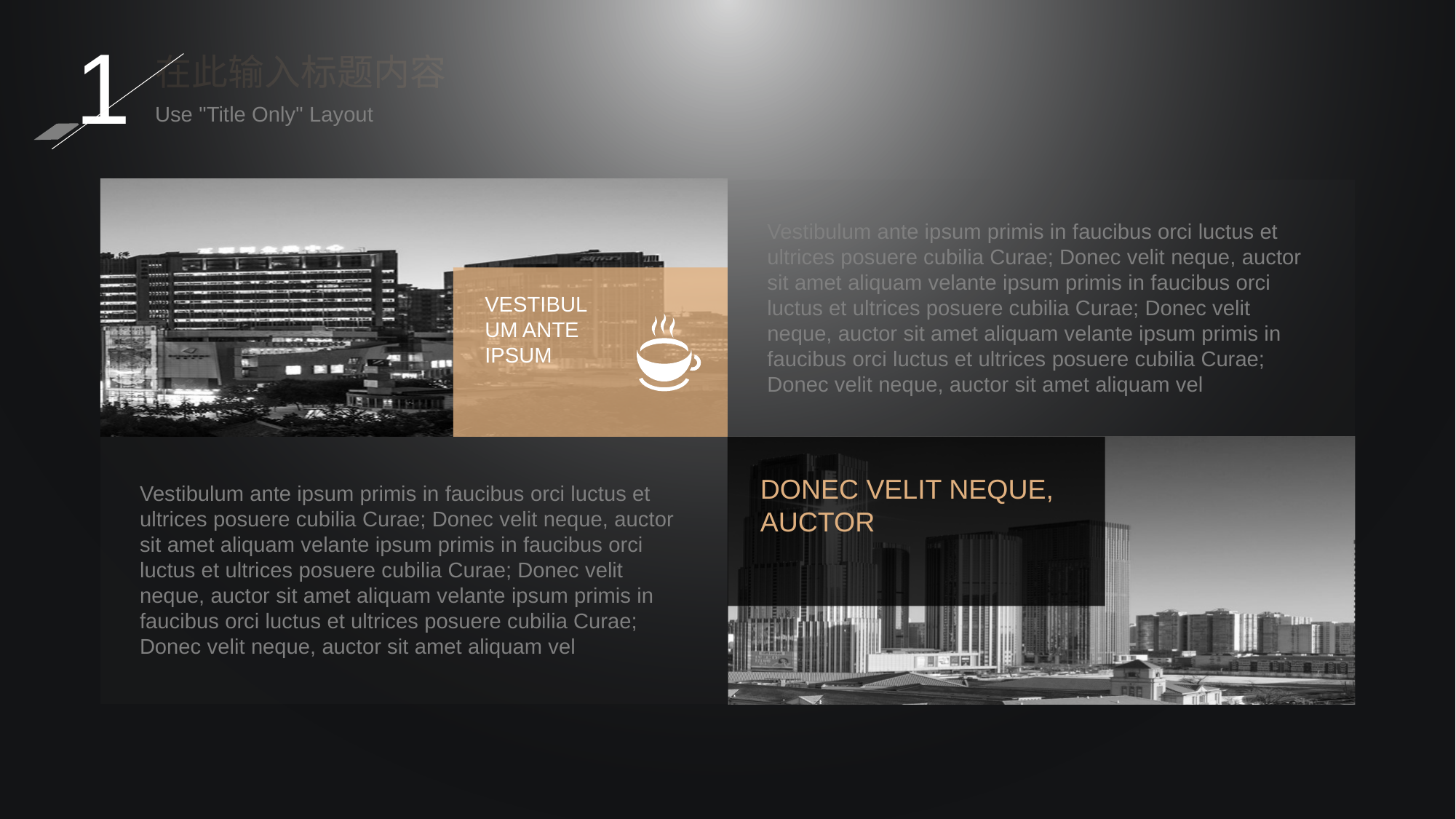

1

在此输入标题内容
Use "Title Only" Layout

Vestibulum ante ipsum primis in faucibus orci luctus et ultrices posuere cubilia Curae; Donec velit neque, auctor sit amet aliquam velante ipsum primis in faucibus orci luctus et ultrices posuere cubilia Curae; Donec velit neque, auctor sit amet aliquam velante ipsum primis in faucibus orci luctus et ultrices posuere cubilia Curae; Donec velit neque, auctor sit amet aliquam vel

VESTIBULUM ANTE IPSUM

DONEC VELIT NEQUE, AUCTOR
Vestibulum ante ipsum primis in faucibus orci luctus et ultrices posuere cubilia Curae; Donec velit neque, auctor sit amet aliquam velante ipsum primis in faucibus orci luctus et ultrices posuere cubilia Curae; Donec velit neque, auctor sit amet aliquam velante ipsum primis in faucibus orci luctus et ultrices posuere cubilia Curae; Donec velit neque, auctor sit amet aliquam vel